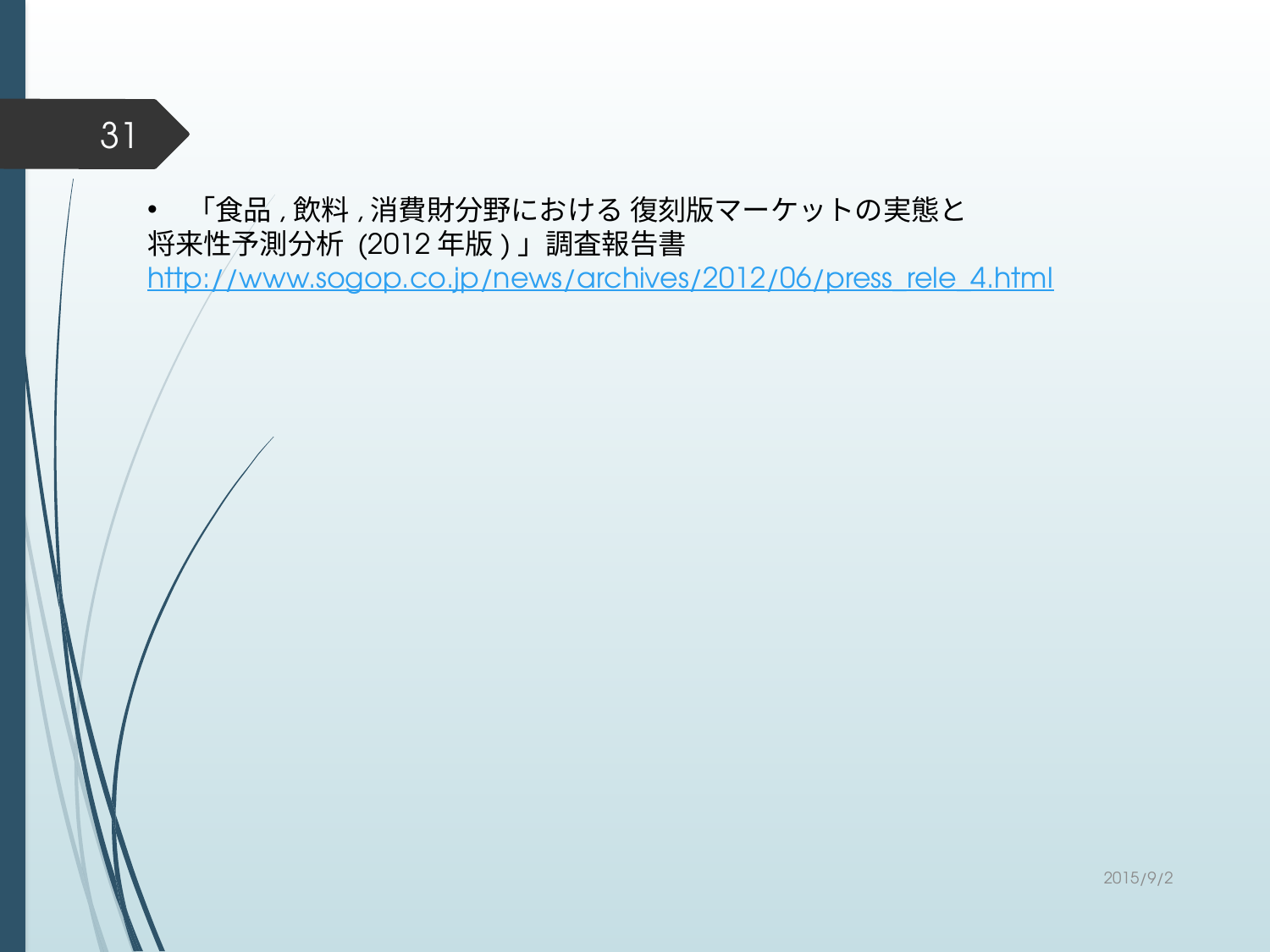

31
「食品,飲料,消費財分野における 復刻版マーケットの実態と
将来性予測分析 (2012年版)」調査報告書
http://www.sogop.co.jp/news/archives/2012/06/press_rele_4.html
2015/9/2